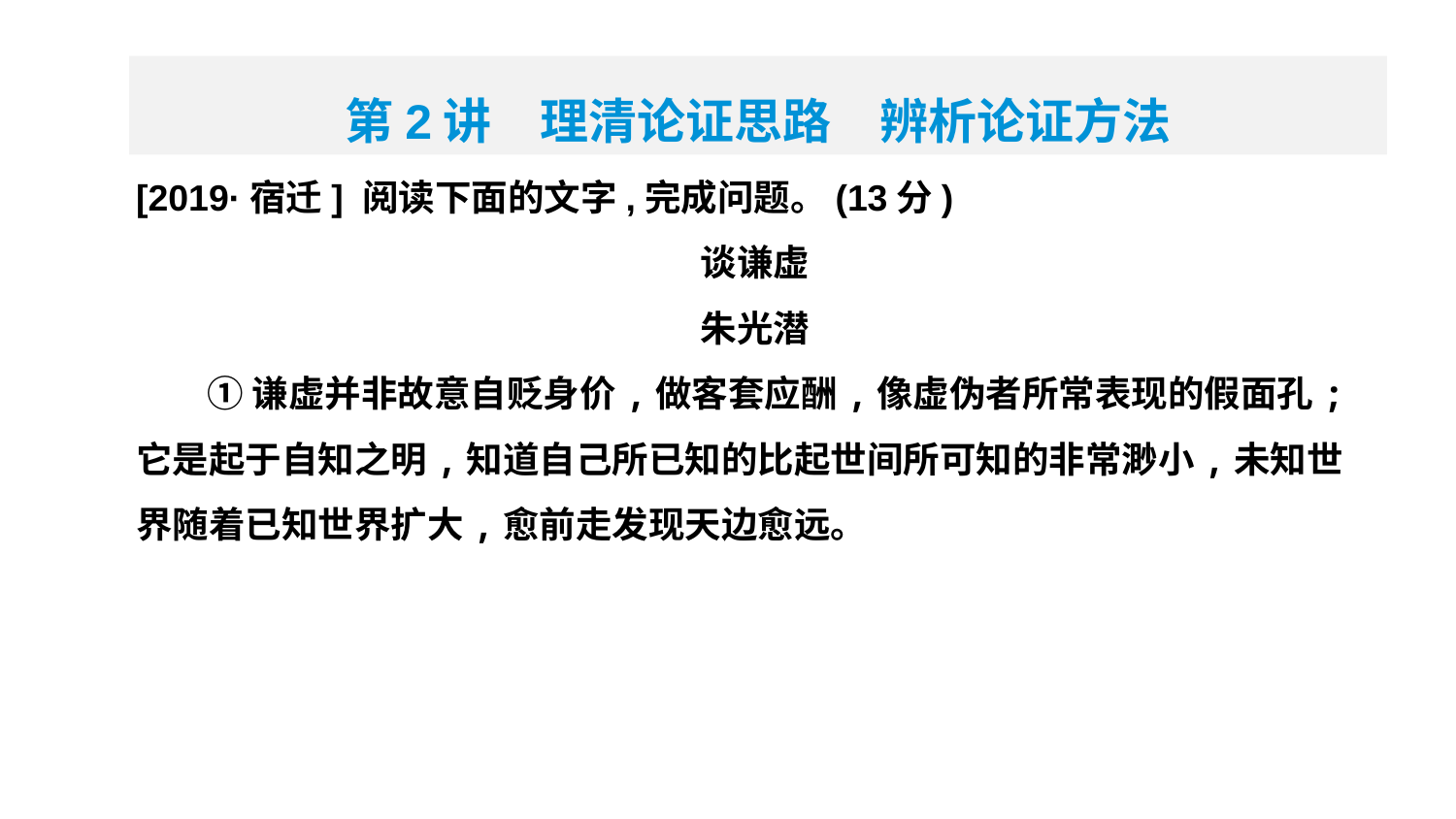

第2讲　理清论证思路　辨析论证方法
[2019·宿迁] 阅读下面的文字,完成问题。(13分)
谈谦虚
朱光潜
①谦虚并非故意自贬身价,做客套应酬,像虚伪者所常表现的假面孔;它是起于自知之明,知道自己所已知的比起世间所可知的非常渺小,未知世界随着已知世界扩大,愈前走发现天边愈远。